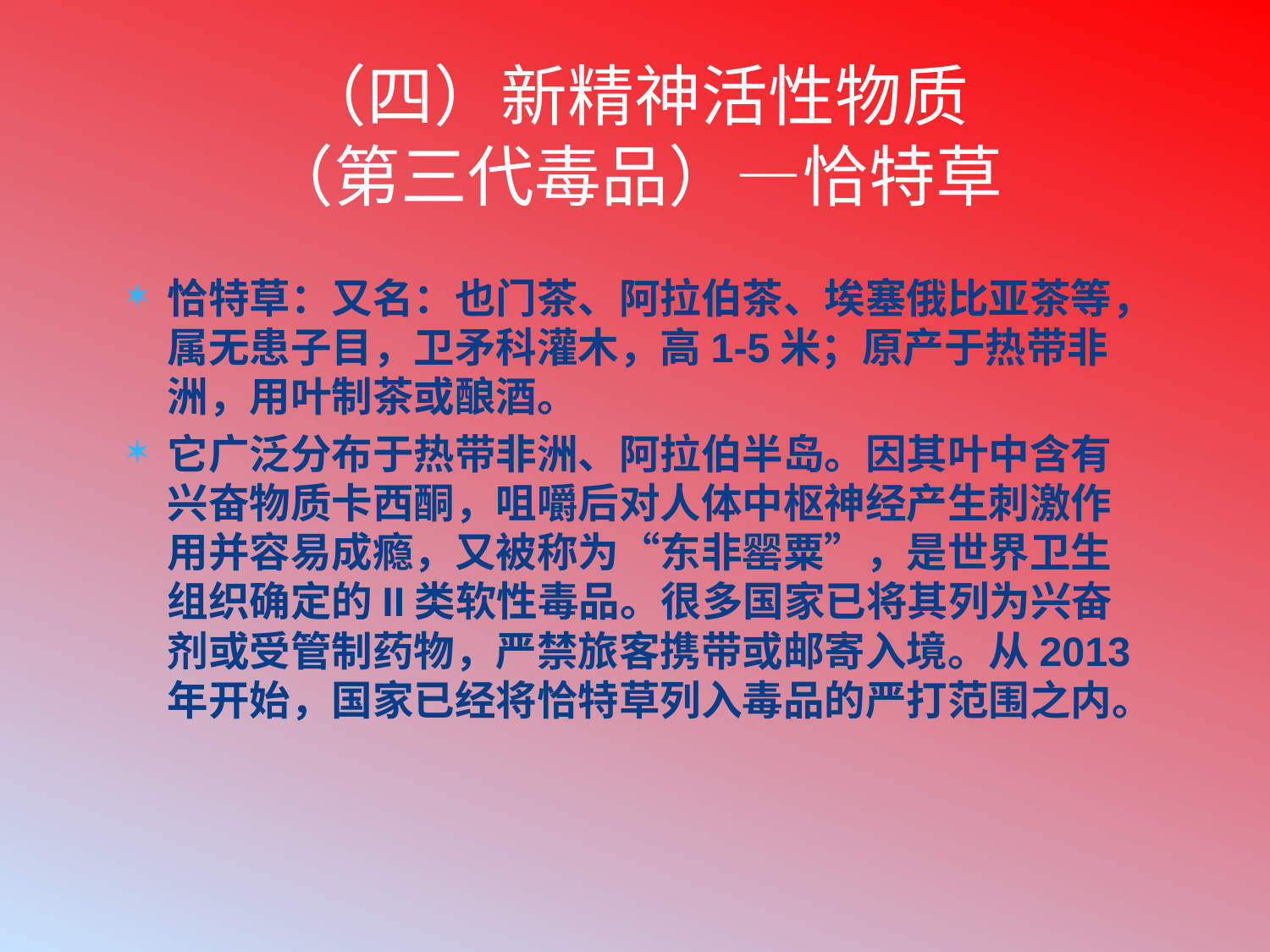

# （四）新精神活性物质 （第三代毒品）—恰特草
恰特草：又名：也门茶、阿拉伯茶、埃塞俄比亚茶等，属无患子目，卫矛科灌木，高1-5米；原产于热带非洲，用叶制茶或酿酒。
它广泛分布于热带非洲、阿拉伯半岛。因其叶中含有兴奋物质卡西酮，咀嚼后对人体中枢神经产生刺激作用并容易成瘾，又被称为“东非罂粟”，是世界卫生组织确定的II类软性毒品。很多国家已将其列为兴奋剂或受管制药物，严禁旅客携带或邮寄入境。从2013年开始，国家已经将恰特草列入毒品的严打范围之内。